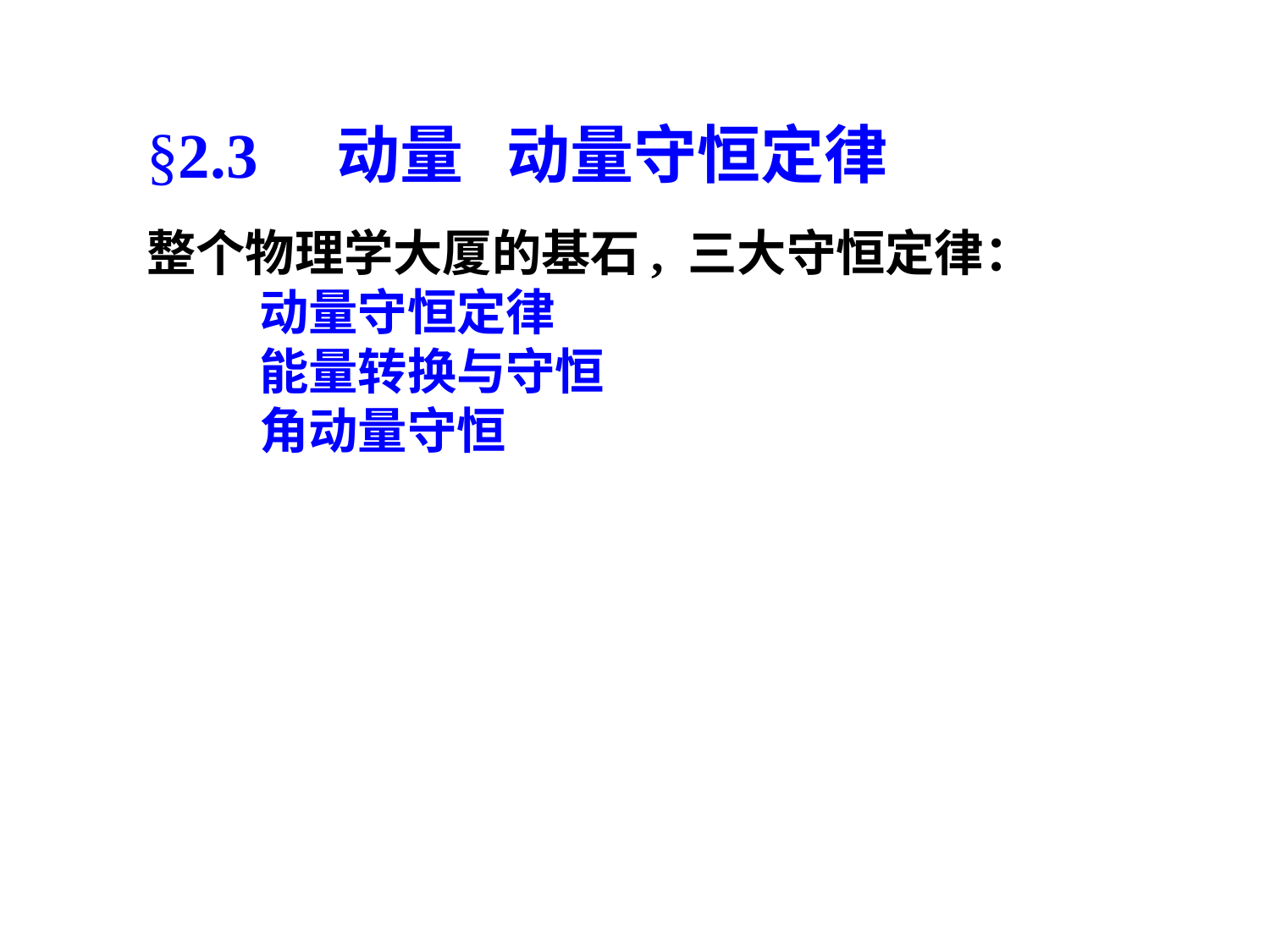

§2.3　动量   动量守恒定律
整个物理学大厦的基石, 三大守恒定律：
         动量守恒定律
         能量转换与守恒
         角动量守恒